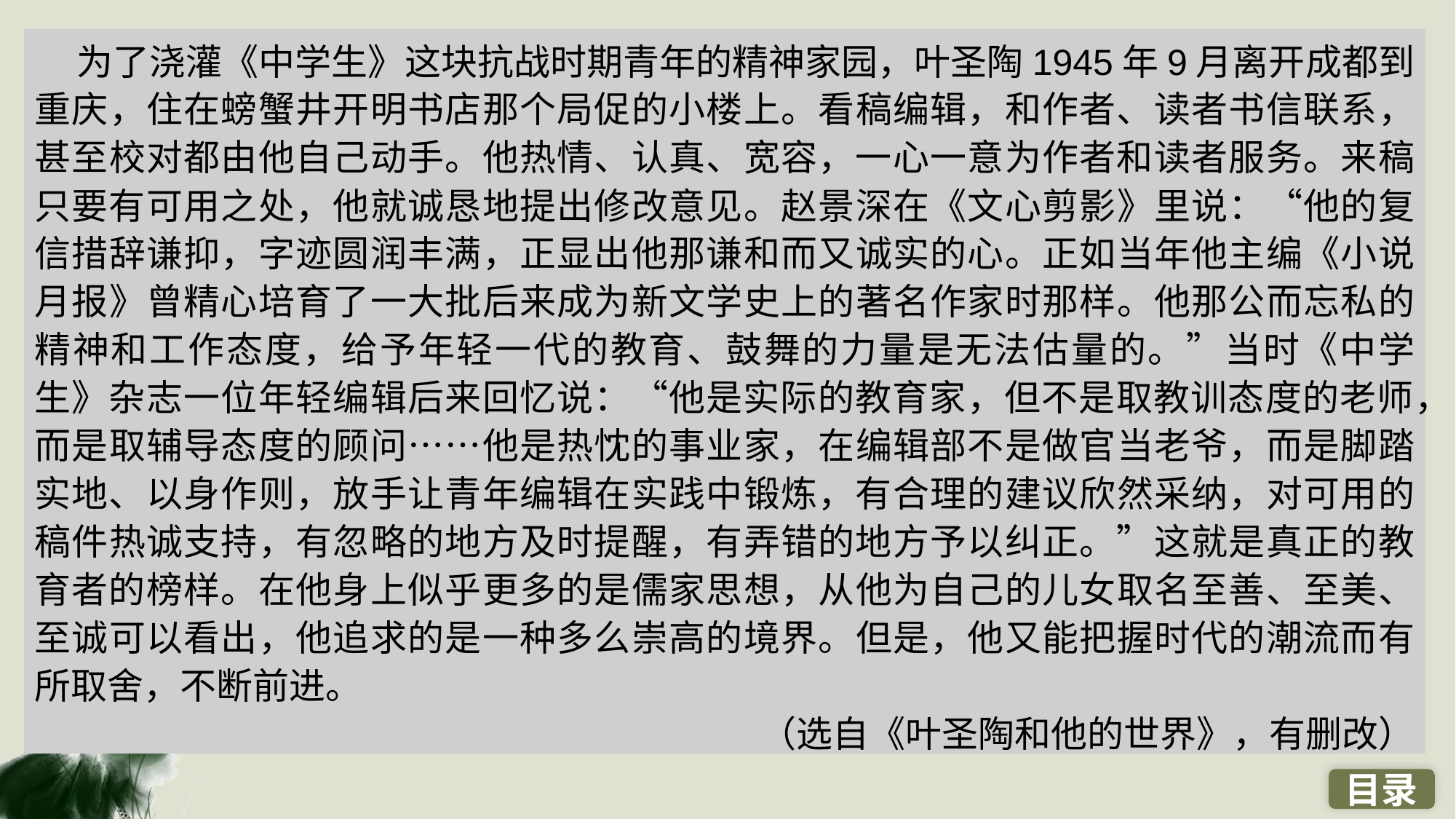

为了浇灌《中学生》这块抗战时期青年的精神家园，叶圣陶1945年9月离开成都到重庆，住在螃蟹井开明书店那个局促的小楼上。看稿编辑，和作者、读者书信联系，甚至校对都由他自己动手。他热情、认真、宽容，一心一意为作者和读者服务。来稿只要有可用之处，他就诚恳地提出修改意见。赵景深在《文心剪影》里说：“他的复信措辞谦抑，字迹圆润丰满，正显出他那谦和而又诚实的心。正如当年他主编《小说月报》曾精心培育了一大批后来成为新文学史上的著名作家时那样。他那公而忘私的精神和工作态度，给予年轻一代的教育、鼓舞的力量是无法估量的。”当时《中学生》杂志一位年轻编辑后来回忆说：“他是实际的教育家，但不是取教训态度的老师，而是取辅导态度的顾问……他是热忱的事业家，在编辑部不是做官当老爷，而是脚踏实地、以身作则，放手让青年编辑在实践中锻炼，有合理的建议欣然采纳，对可用的稿件热诚支持，有忽略的地方及时提醒，有弄错的地方予以纠正。”这就是真正的教育者的榜样。在他身上似乎更多的是儒家思想，从他为自己的儿女取名至善、至美、至诚可以看出，他追求的是一种多么崇高的境界。但是，他又能把握时代的潮流而有所取舍，不断前进。
（选自《叶圣陶和他的世界》，有删改）